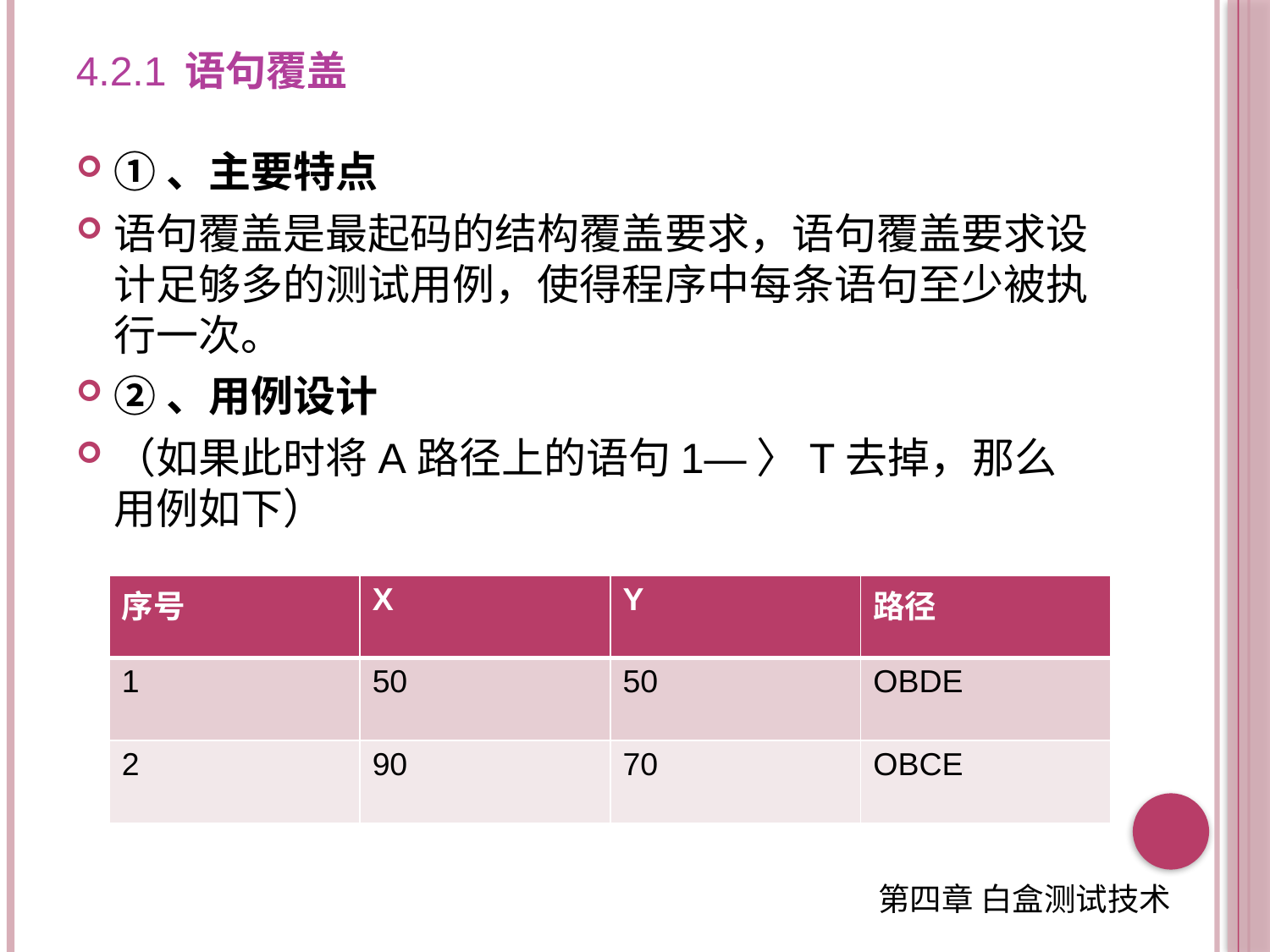

# 4.2.1 语句覆盖
①、主要特点
语句覆盖是最起码的结构覆盖要求，语句覆盖要求设计足够多的测试用例，使得程序中每条语句至少被执行一次。
②、用例设计
（如果此时将A路径上的语句1—〉T去掉，那么用例如下）

| 序号 | X | Y | 路径 |
| --- | --- | --- | --- |
| 1 | 50 | 50 | OBDE |
| 2 | 90 | 70 | OBCE |